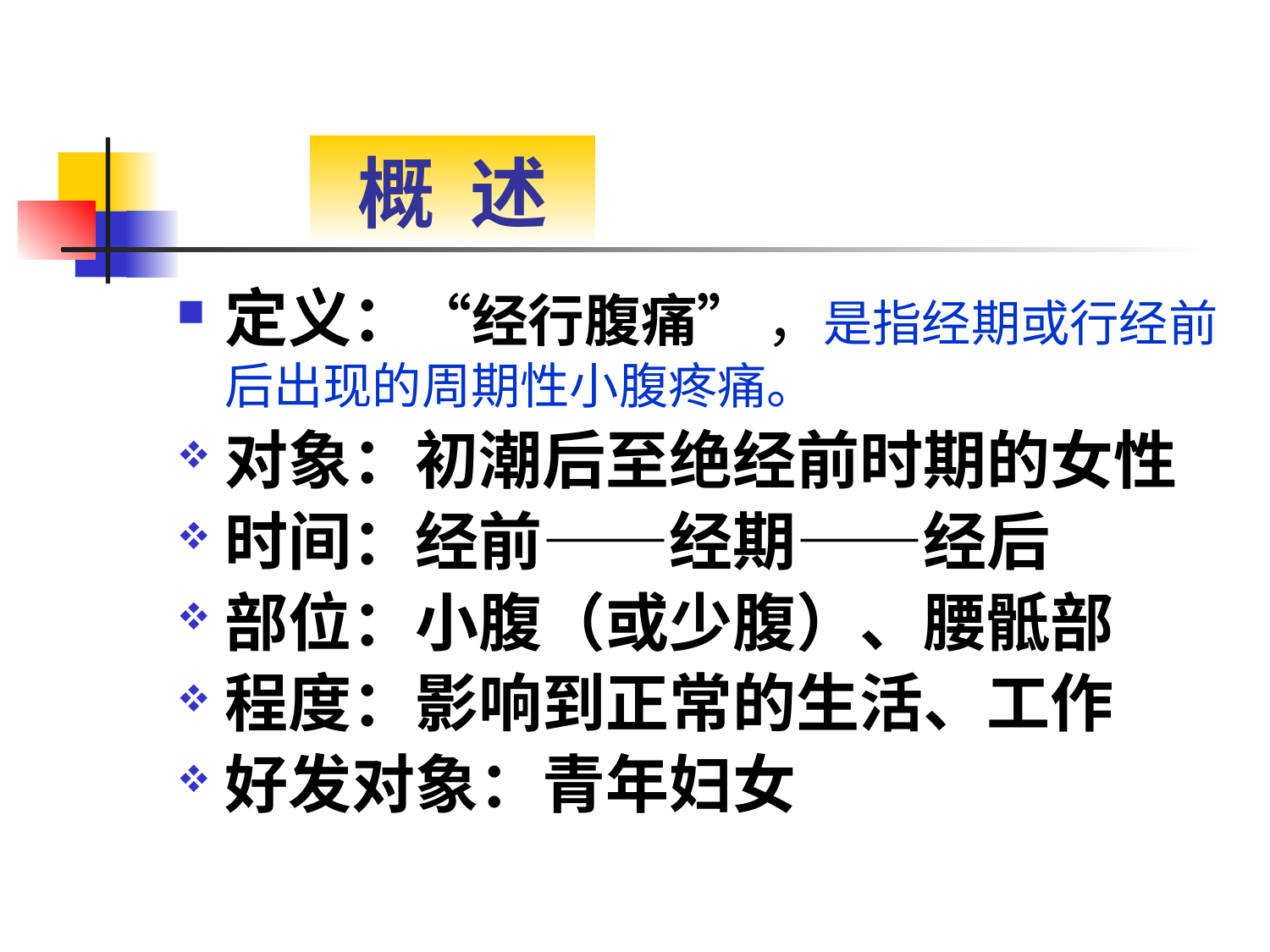

# 概  述
定义：“经行腹痛” ，是指经期或行经前后出现的周期性小腹疼痛。
对象：初潮后至绝经前时期的女性
时间：经前——经期——经后
部位：小腹（或少腹）、腰骶部
程度：影响到正常的生活、工作
好发对象：青年妇女